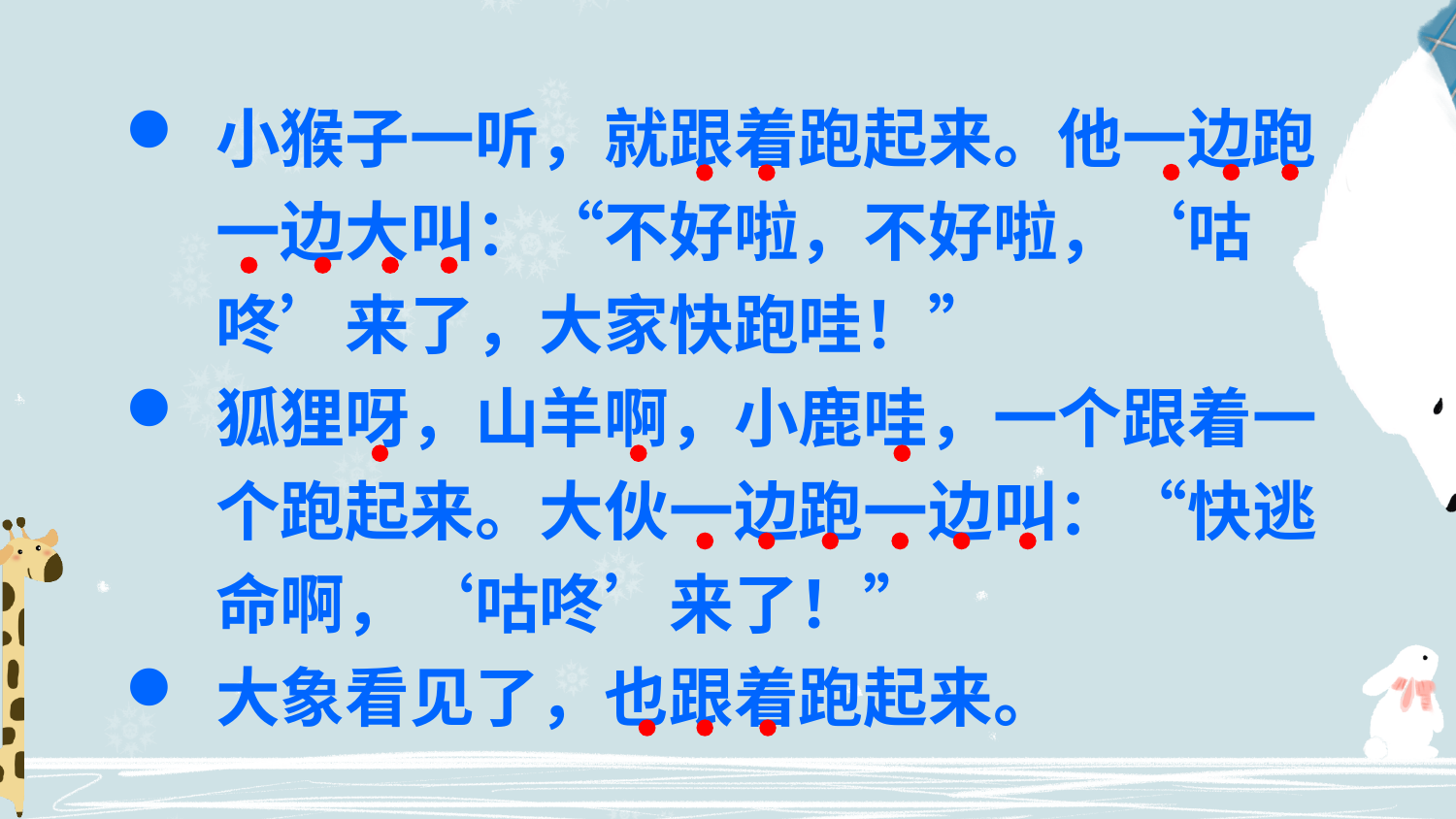

小猴子一听，就跟着跑起来。他一边跑一边大叫：“不好啦，不好啦，‘咕咚’来了，大家快跑哇！”
狐狸呀，山羊啊，小鹿哇，一个跟着一个跑起来。大伙一边跑一边叫：“快逃命啊，‘咕咚’来了！”
大象看见了，也跟着跑起来。